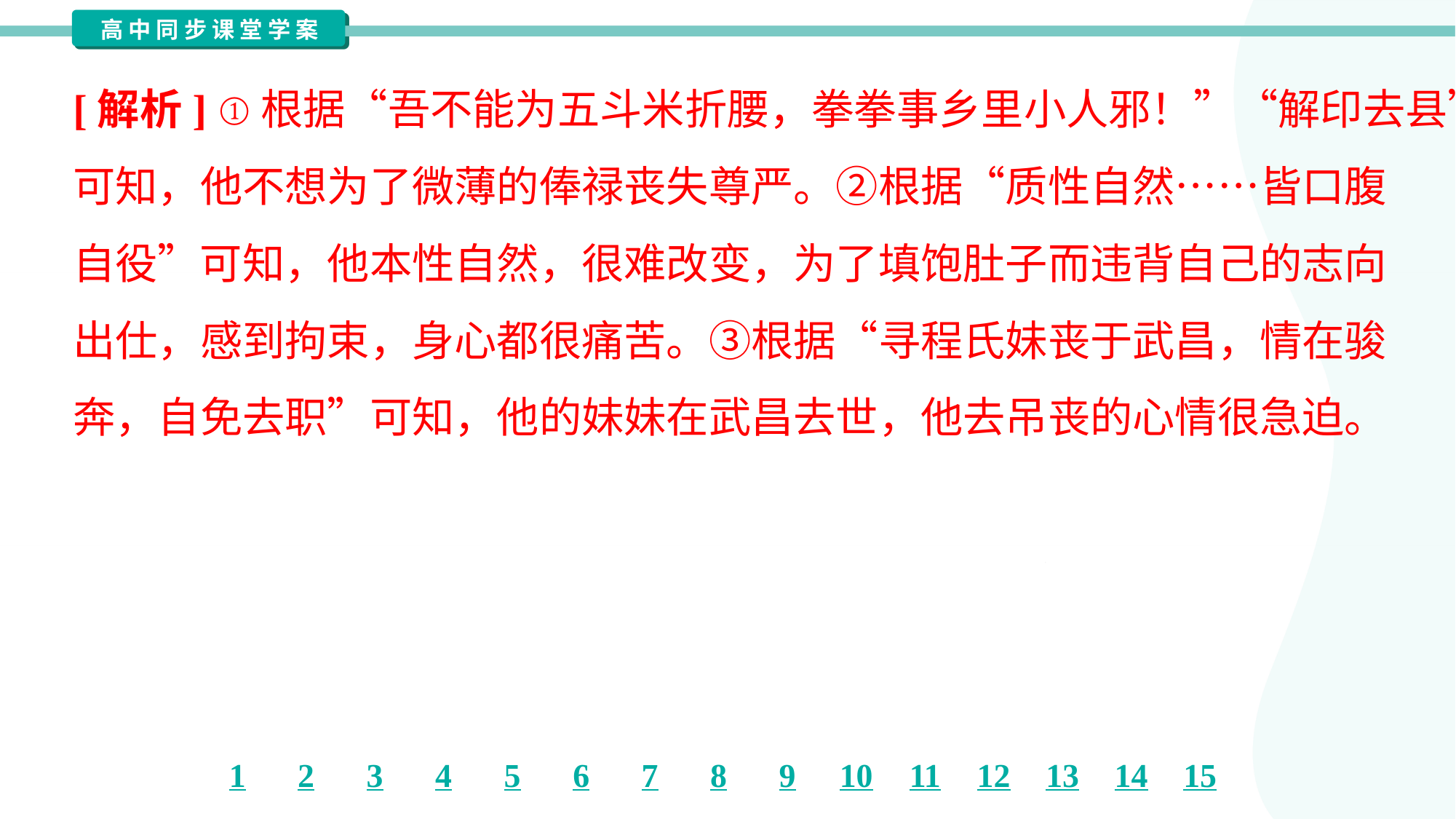

[解析] ①根据“吾不能为五斗米折腰，拳拳事乡里小人邪！”“解印去县”
可知，他不想为了微薄的俸禄丧失尊严。②根据“质性自然……皆口腹
自役”可知，他本性自然，很难改变，为了填饱肚子而违背自己的志向
出仕，感到拘束，身心都很痛苦。③根据“寻程氏妹丧于武昌，情在骏
奔，自免去职”可知，他的妹妹在武昌去世，他去吊丧的心情很急迫。